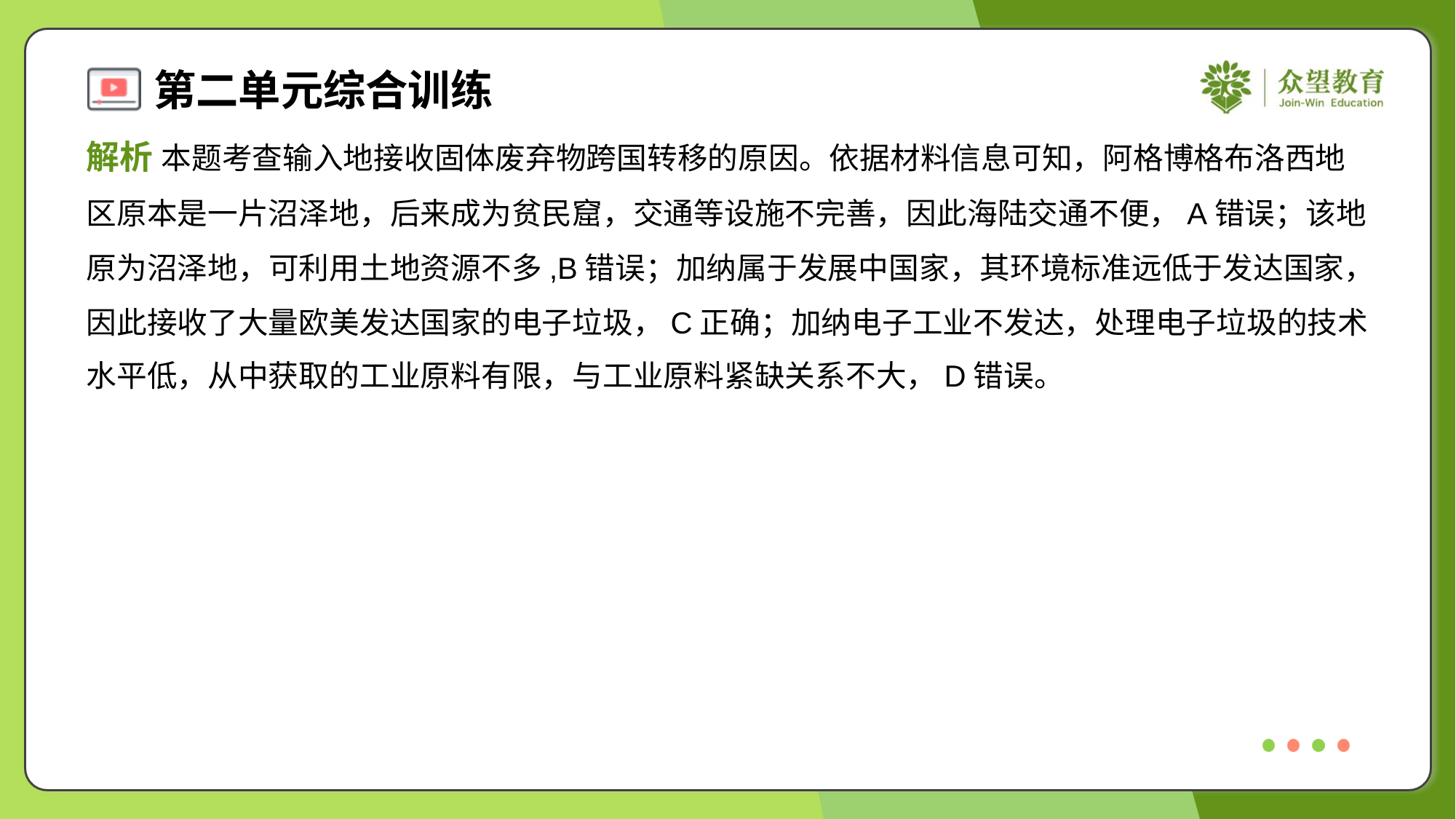

解析 本题考查输入地接收固体废弃物跨国转移的原因。依据材料信息可知，阿格博格布洛西地
区原本是一片沼泽地，后来成为贫民窟，交通等设施不完善，因此海陆交通不便，A错误；该地
原为沼泽地，可利用土地资源不多,B错误；加纳属于发展中国家，其环境标准远低于发达国家，
因此接收了大量欧美发达国家的电子垃圾，C正确；加纳电子工业不发达，处理电子垃圾的技术
水平低，从中获取的工业原料有限，与工业原料紧缺关系不大，D错误。